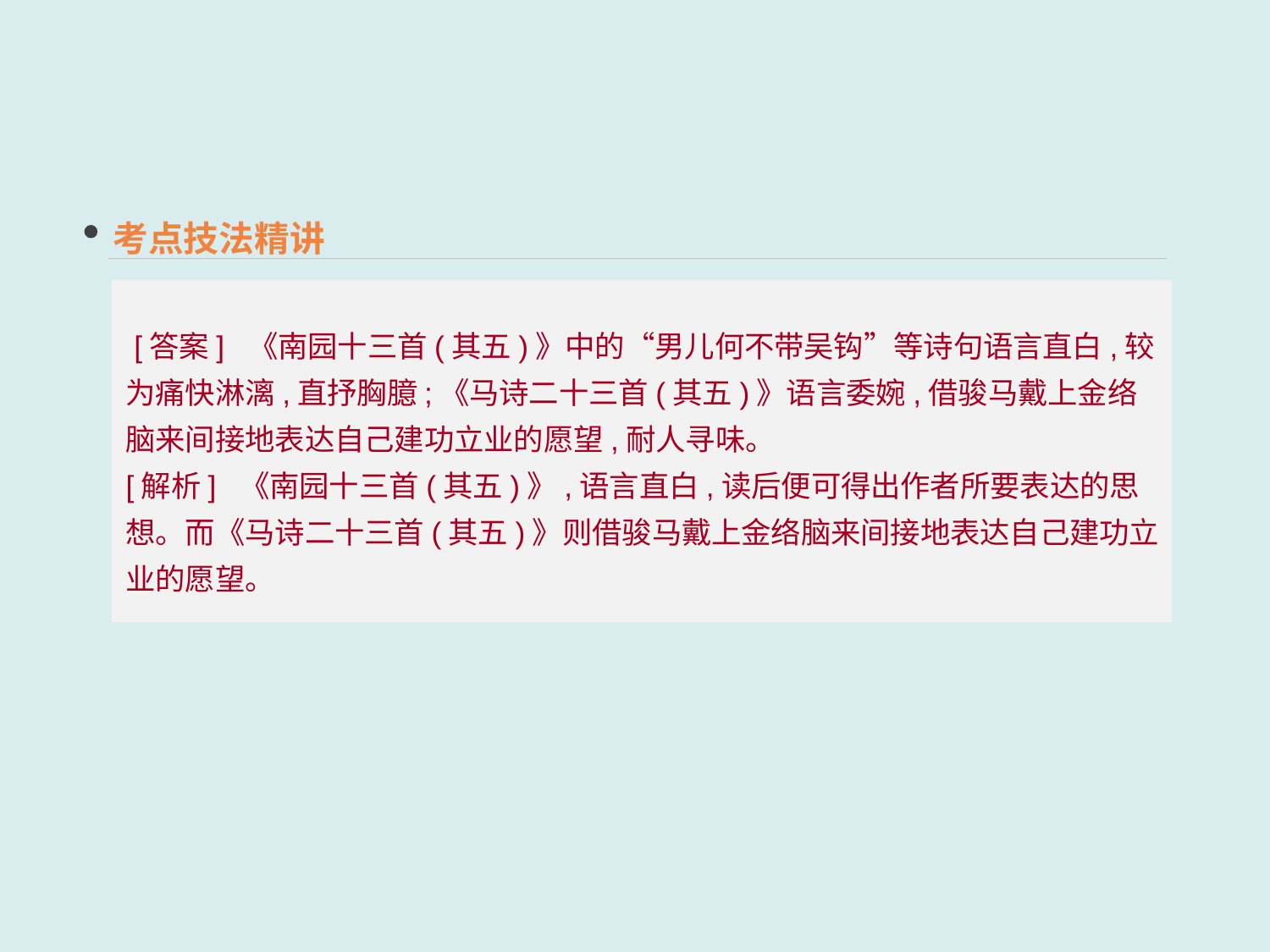

考点技法精讲

 [答案]  《南园十三首(其五)》中的“男儿何不带吴钩”等诗句语言直白,较为痛快淋漓,直抒胸臆;《马诗二十三首(其五)》语言委婉,借骏马戴上金络脑来间接地表达自己建功立业的愿望,耐人寻味。
[解析]  《南园十三首(其五)》,语言直白,读后便可得出作者所要表达的思想。而《马诗二十三首(其五)》则借骏马戴上金络脑来间接地表达自己建功立业的愿望。